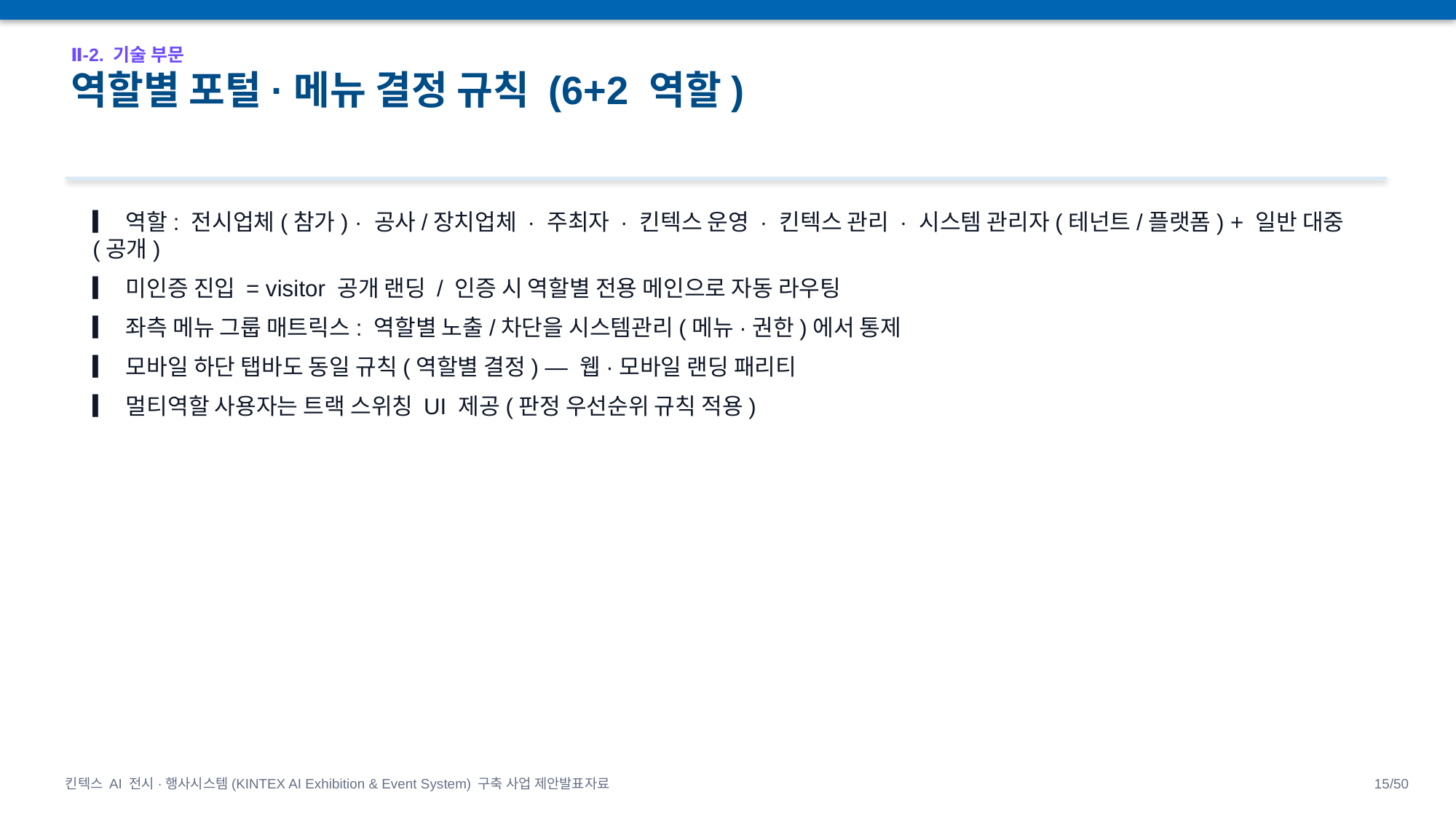

Ⅱ-2. 기술 부문
역할별 포털·메뉴 결정 규칙 (6+2 역할)

▎ 역할: 전시업체(참가) · 공사/장치업체 · 주최자 · 킨텍스 운영 · 킨텍스 관리 · 시스템 관리자(테넌트/플랫폼) + 일반 대중(공개)
▎ 미인증 진입 = visitor 공개 랜딩 / 인증 시 역할별 전용 메인으로 자동 라우팅
▎ 좌측 메뉴 그룹 매트릭스: 역할별 노출/차단을 시스템관리(메뉴·권한)에서 통제
▎ 모바일 하단 탭바도 동일 규칙(역할별 결정) — 웹·모바일 랜딩 패리티
▎ 멀티역할 사용자는 트랙 스위칭 UI 제공(판정 우선순위 규칙 적용)
킨텍스 AI 전시·행사시스템(KINTEX AI Exhibition & Event System) 구축 사업 제안발표자료
15/50